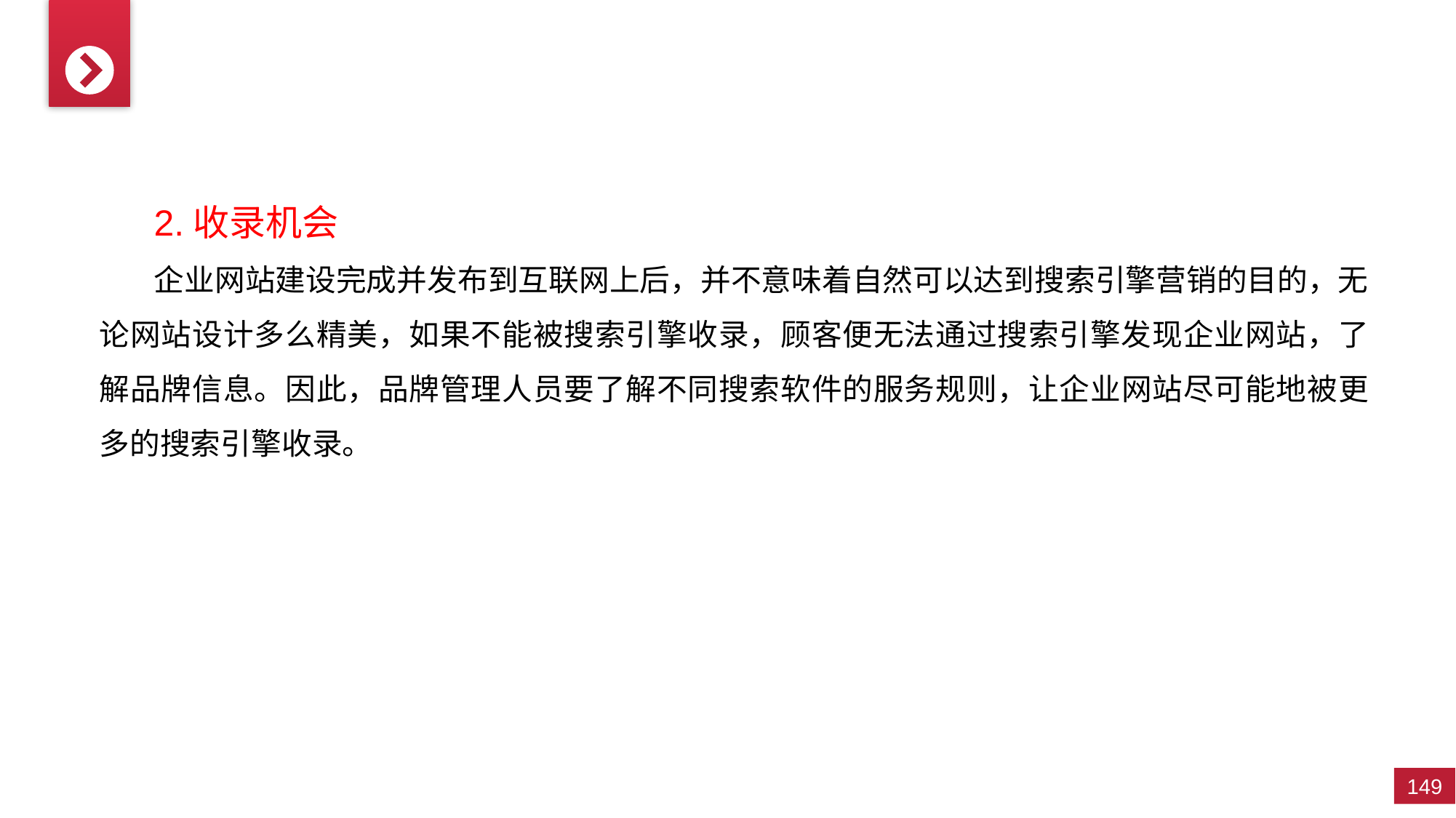

2.收录机会
企业网站建设完成并发布到互联网上后，并不意味着自然可以达到搜索引擎营销的目的，无论网站设计多么精美，如果不能被搜索引擎收录，顾客便无法通过搜索引擎发现企业网站，了解品牌信息。因此，品牌管理人员要了解不同搜索软件的服务规则，让企业网站尽可能地被更多的搜索引擎收录。